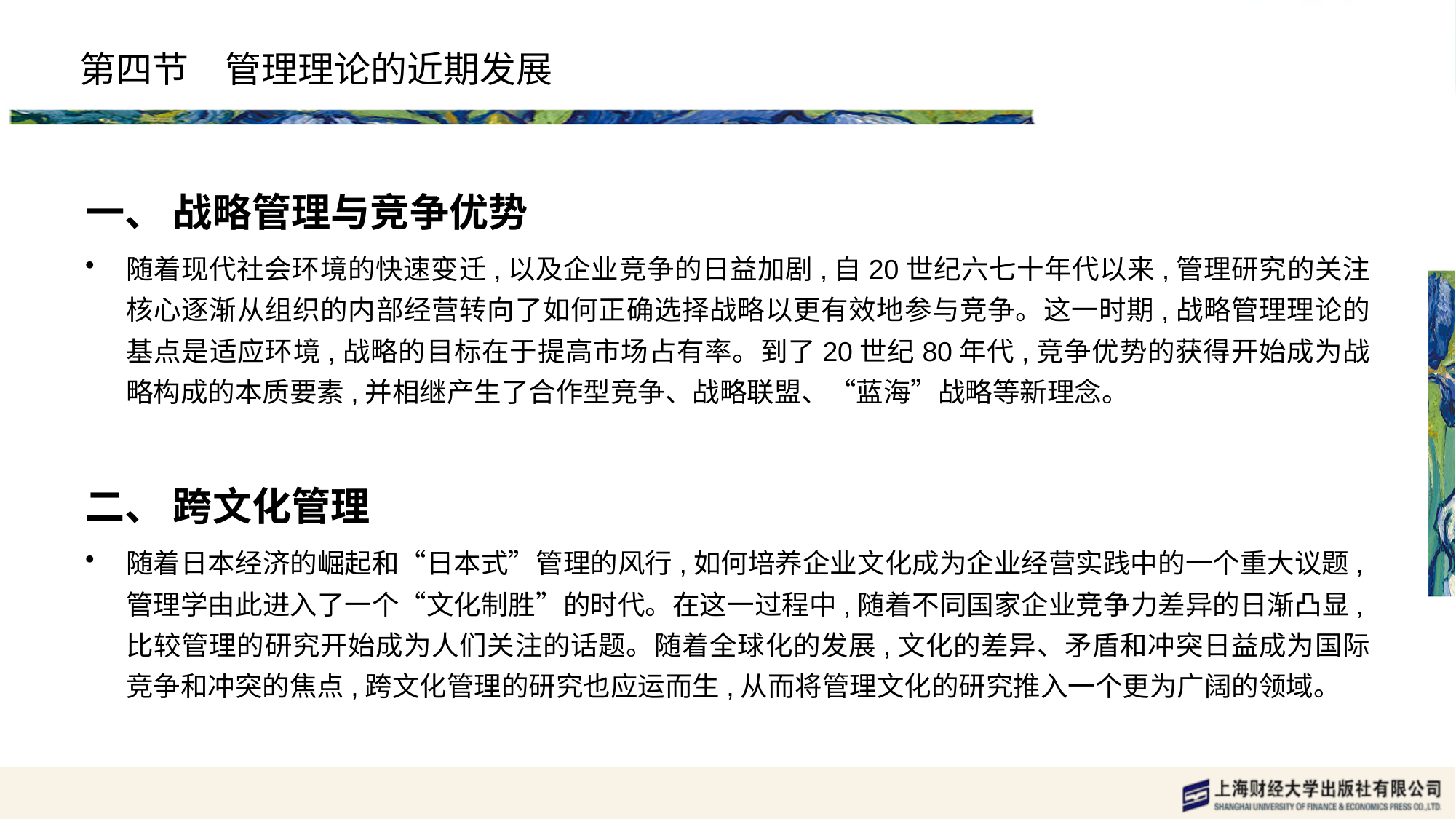

# 第四节　管理理论的近期发展
一、 战略管理与竞争优势
随着现代社会环境的快速变迁,以及企业竞争的日益加剧,自20世纪六七十年代以来,管理研究的关注核心逐渐从组织的内部经营转向了如何正确选择战略以更有效地参与竞争。这一时期,战略管理理论的基点是适应环境,战略的目标在于提高市场占有率。到了20世纪80年代,竞争优势的获得开始成为战略构成的本质要素,并相继产生了合作型竞争、战略联盟、“蓝海”战略等新理念。

二、 跨文化管理
随着日本经济的崛起和“日本式”管理的风行,如何培养企业文化成为企业经营实践中的一个重大议题,管理学由此进入了一个“文化制胜”的时代。在这一过程中,随着不同国家企业竞争力差异的日渐凸显,比较管理的研究开始成为人们关注的话题。随着全球化的发展,文化的差异、矛盾和冲突日益成为国际竞争和冲突的焦点,跨文化管理的研究也应运而生,从而将管理文化的研究推入一个更为广阔的领域。